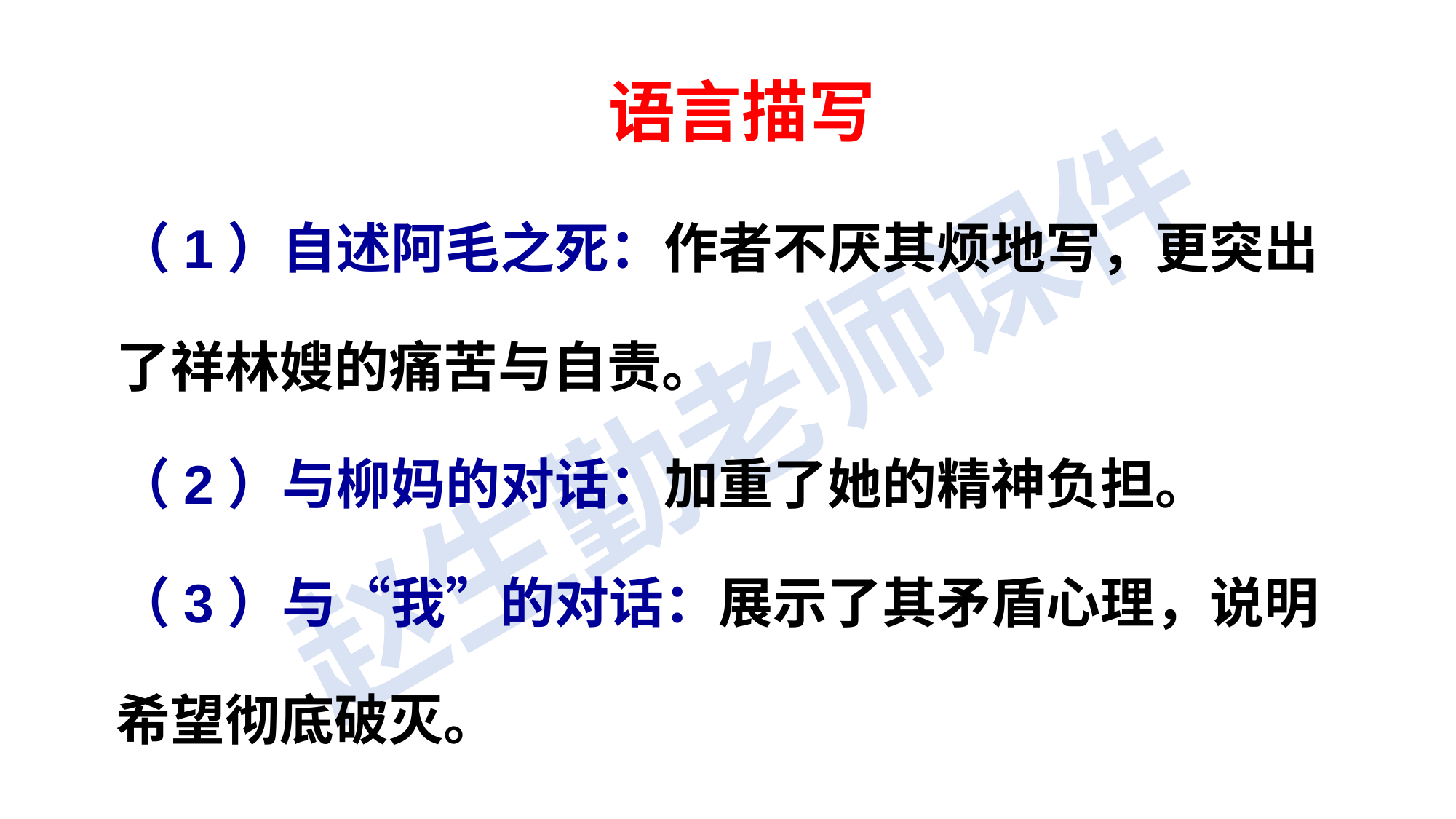

语言描写
（1）自述阿毛之死：作者不厌其烦地写，更突出了祥林嫂的痛苦与自责。
（2）与柳妈的对话：加重了她的精神负担。
（3）与“我”的对话：展示了其矛盾心理，说明希望彻底破灭。